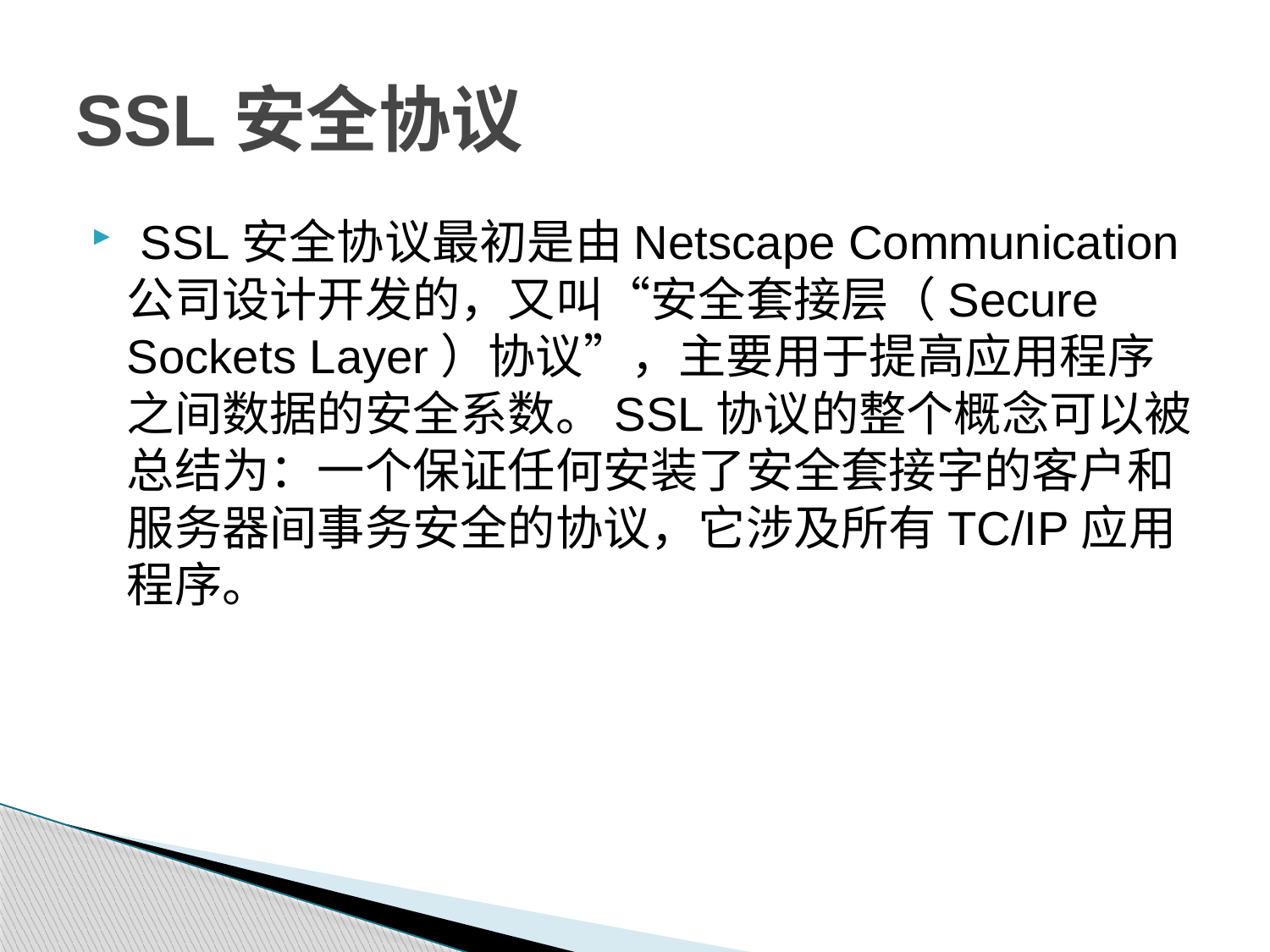

# SSL安全协议
 SSL安全协议最初是由Netscape Communication公司设计开发的，又叫“安全套接层（Secure Sockets Layer）协议”，主要用于提高应用程序之间数据的安全系数。SSL协议的整个概念可以被总结为：一个保证任何安装了安全套接字的客户和服务器间事务安全的协议，它涉及所有TC/IP应用程序。